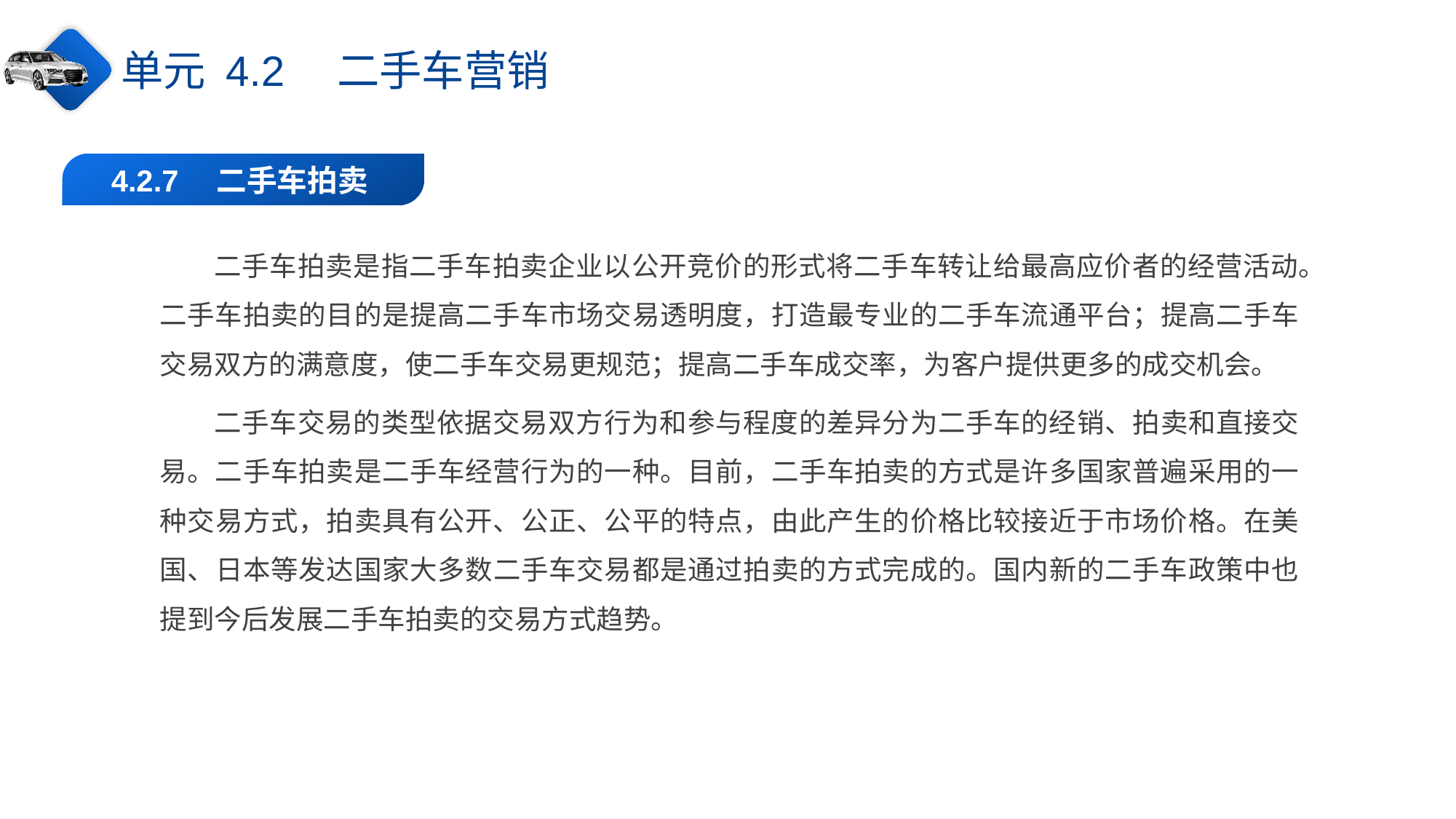

单元 4.2　二手车营销
4.2.7　二手车拍卖
二手车拍卖是指二手车拍卖企业以公开竞价的形式将二手车转让给最高应价者的经营活动。二手车拍卖的目的是提高二手车市场交易透明度，打造最专业的二手车流通平台；提高二手车交易双方的满意度，使二手车交易更规范；提高二手车成交率，为客户提供更多的成交机会。
二手车交易的类型依据交易双方行为和参与程度的差异分为二手车的经销、拍卖和直接交易。二手车拍卖是二手车经营行为的一种。目前，二手车拍卖的方式是许多国家普遍采用的一种交易方式，拍卖具有公开、公正、公平的特点，由此产生的价格比较接近于市场价格。在美国、日本等发达国家大多数二手车交易都是通过拍卖的方式完成的。国内新的二手车政策中也提到今后发展二手车拍卖的交易方式趋势。